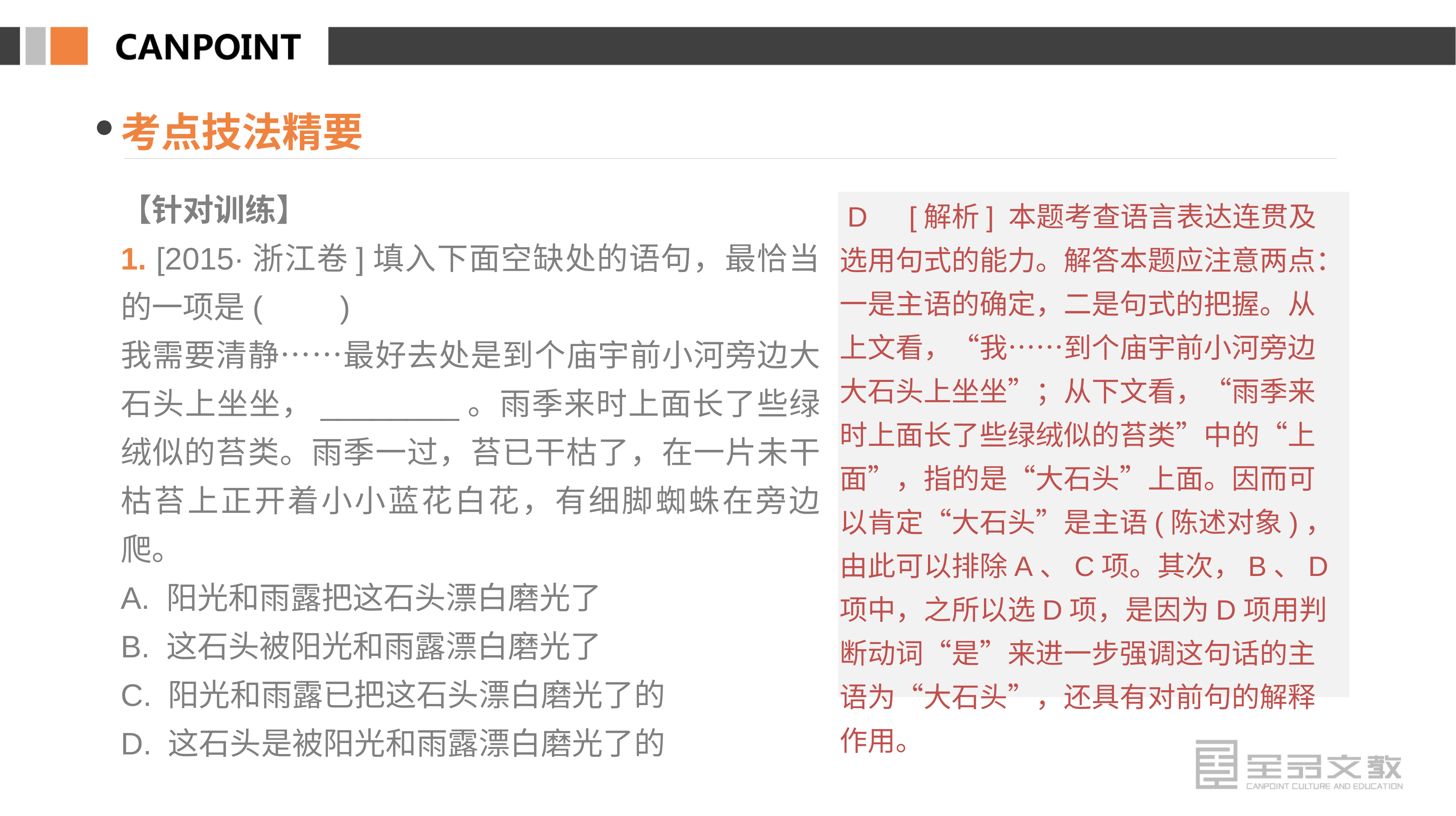

考点技法精要

【针对训练】
1. [2015·浙江卷]填入下面空缺处的语句，最恰当的一项是(　　)
我需要清静……最好去处是到个庙宇前小河旁边大石头上坐坐，________。雨季来时上面长了些绿绒似的苔类。雨季一过，苔已干枯了，在一片未干枯苔上正开着小小蓝花白花，有细脚蜘蛛在旁边爬。
A. 阳光和雨露把这石头漂白磨光了
B. 这石头被阳光和雨露漂白磨光了
C. 阳光和雨露已把这石头漂白磨光了的
D. 这石头是被阳光和雨露漂白磨光了的
 D　[解析] 本题考查语言表达连贯及选用句式的能力。解答本题应注意两点：一是主语的确定，二是句式的把握。从上文看，“我……到个庙宇前小河旁边大石头上坐坐”；从下文看，“雨季来时上面长了些绿绒似的苔类”中的“上面”，指的是“大石头”上面。因而可以肯定“大石头”是主语(陈述对象)，由此可以排除A、C项。其次，B、D项中，之所以选D项，是因为D项用判断动词“是”来进一步强调这句话的主语为“大石头”，还具有对前句的解释作用。